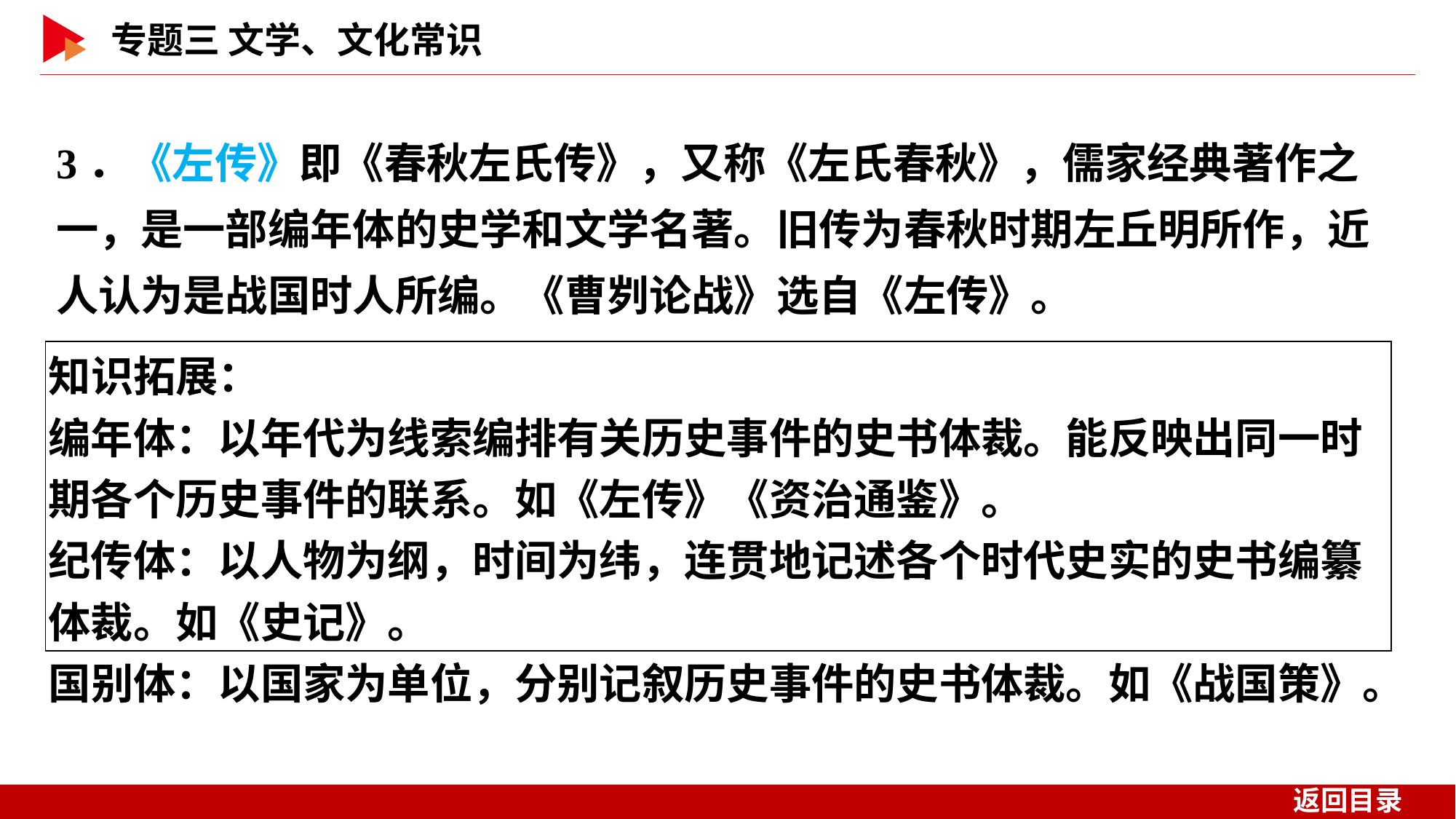

3．《左传》即《春秋左氏传》，又称《左氏春秋》，儒家经典著作之一，是一部编年体的史学和文学名著。旧传为春秋时期左丘明所作，近人认为是战国时人所编。《曹刿论战》选自《左传》。
| 知识拓展： 编年体：以年代为线索编排有关历史事件的史书体裁。能反映出同一时期各个历史事件的联系。如《左传》《资治通鉴》。 纪传体：以人物为纲，时间为纬，连贯地记述各个时代史实的史书编纂体裁。如《史记》。 国别体：以国家为单位，分别记叙历史事件的史书体裁。如《战国策》。 |
| --- |